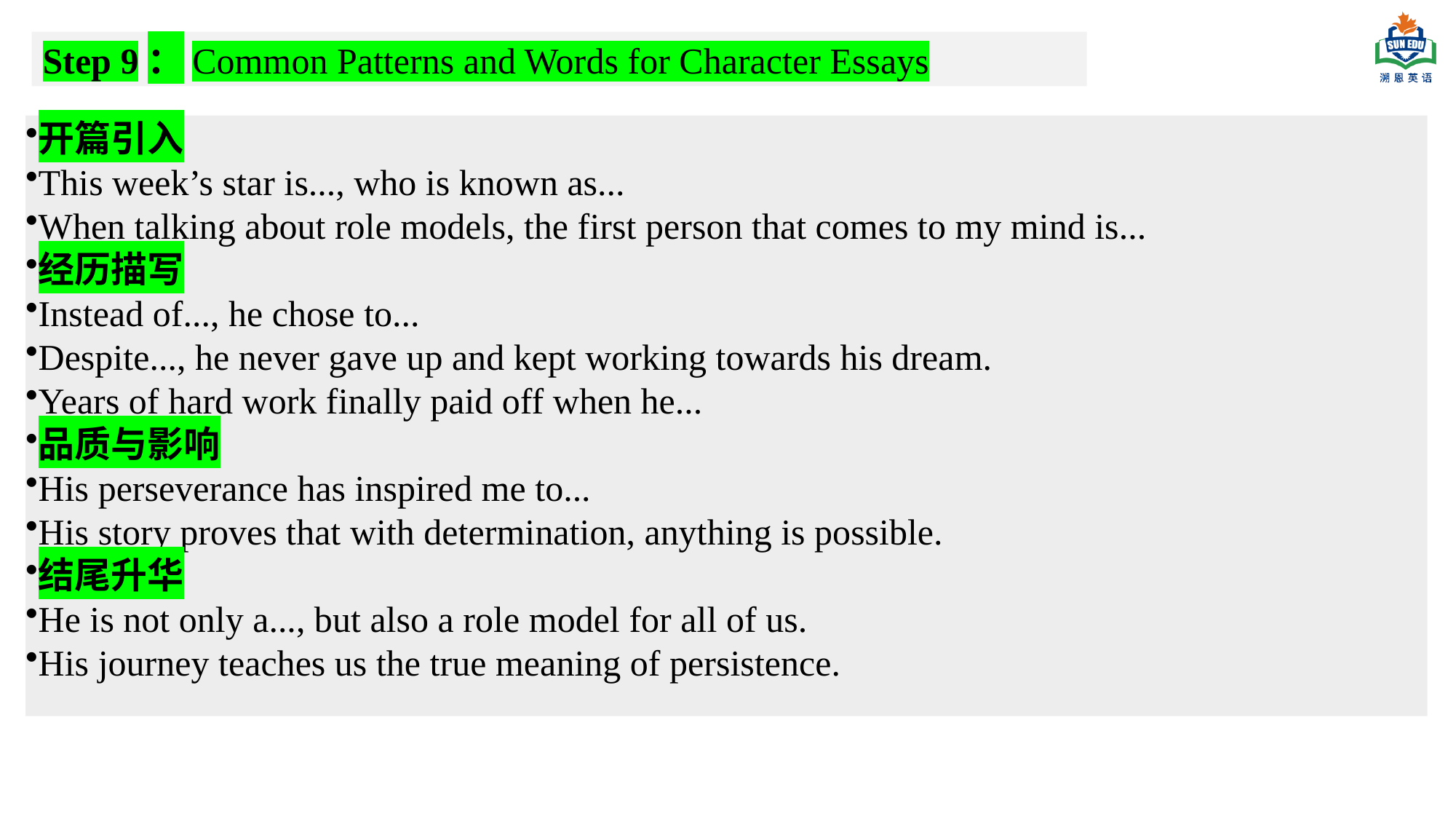

Step 9：Common Patterns and Words for Character Essays
开篇引入
This week’s star is..., who is known as...
When talking about role models, the first person that comes to my mind is...
经历描写
Instead of..., he chose to...
Despite..., he never gave up and kept working towards his dream.
Years of hard work finally paid off when he...
品质与影响
His perseverance has inspired me to...
His story proves that with determination, anything is possible.
结尾升华
He is not only a..., but also a role model for all of us.
His journey teaches us the true meaning of persistence.